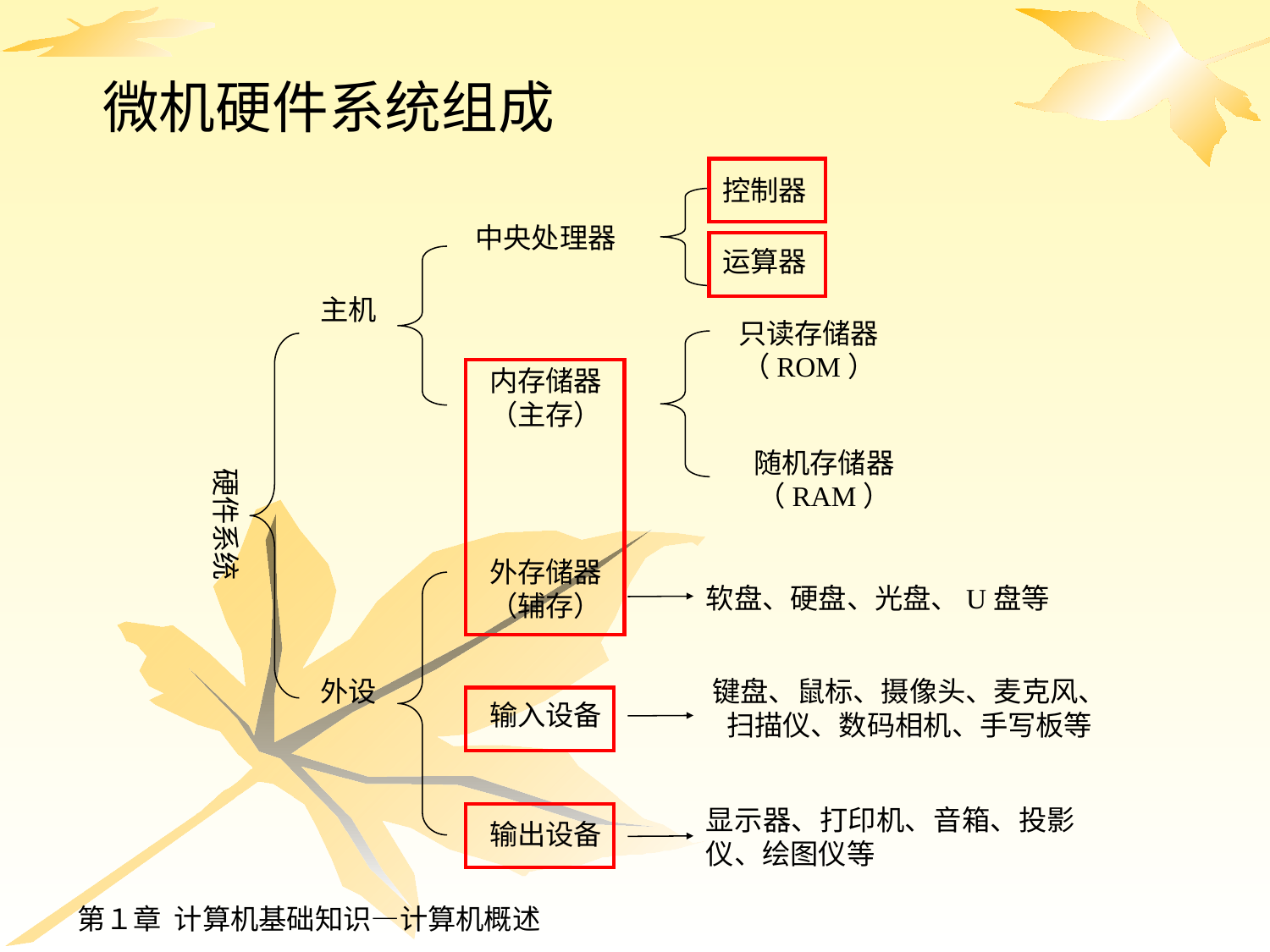

# 微机硬件系统组成

控制器

运算器

中央处理器

只读存储器
（ROM）
随机存储器
（RAM）

内存储器
（主存）

主机

硬件系统

外存储器
（辅存）

软盘、硬盘、光盘、U盘等

键盘、鼠标、摄像头、麦克风、扫描仪、数码相机、手写板等
输入设备

显示器、打印机、音箱、投影仪、绘图仪等

输出设备

外设